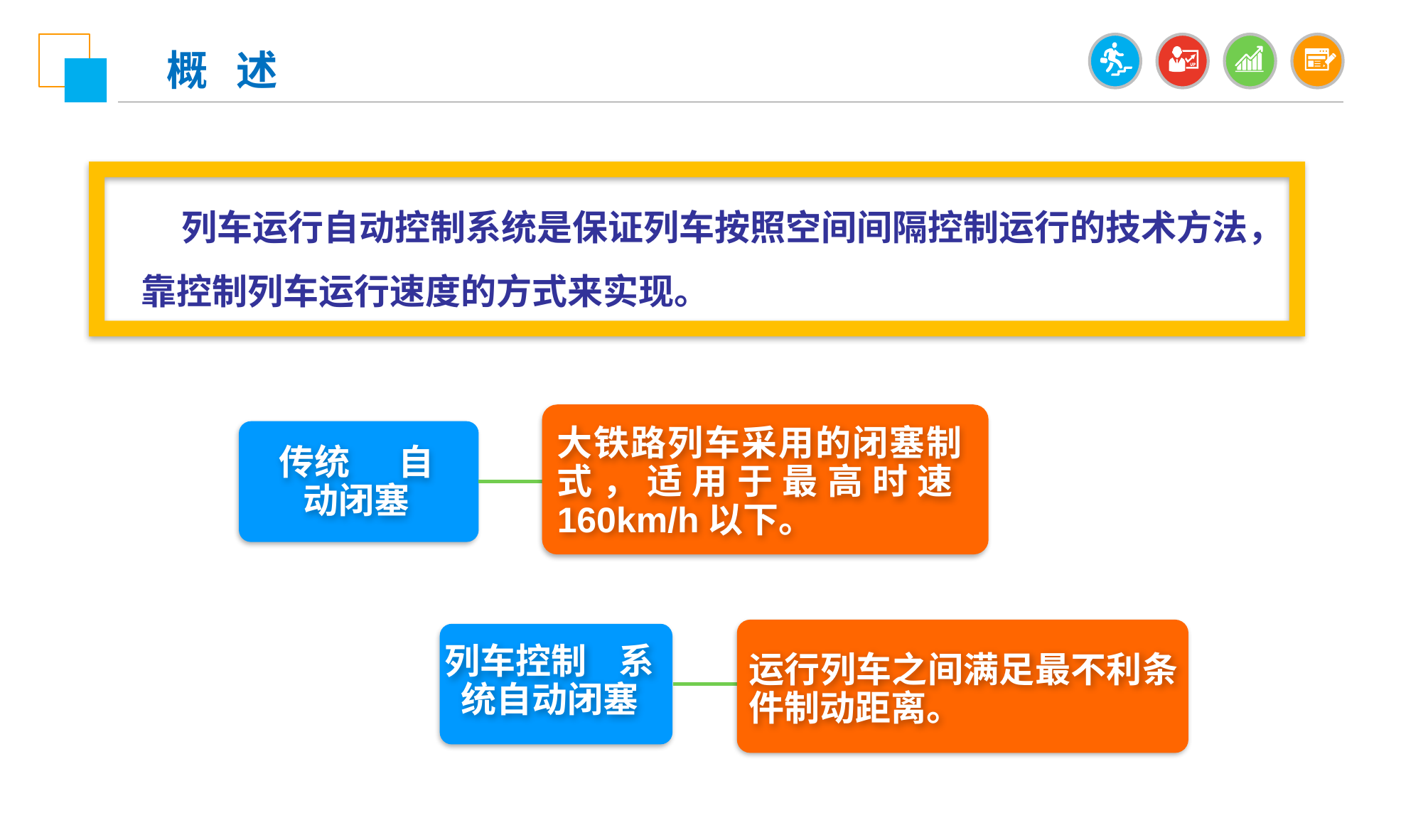

概   述

    列车运行自动控制系统是保证列车按照空间间隔控制运行的技术方法，靠控制列车运行速度的方式来实现。

大铁路列车采用的闭塞制式，适用于最高时速160km/h以下。

传统      自动闭塞

运行列车之间满足最不利条件制动距离。

列车控制    系统自动闭塞